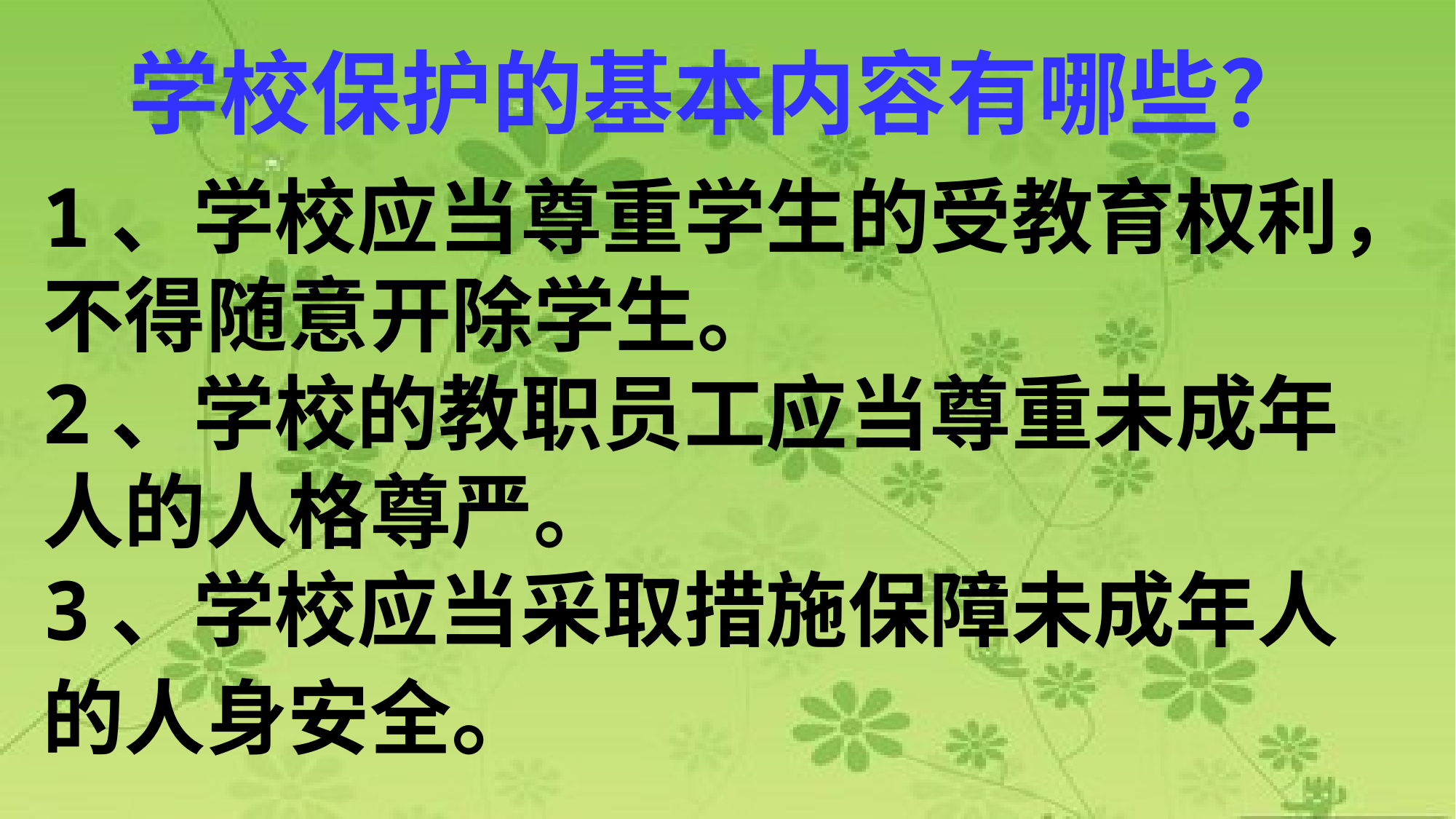

学校保护的基本内容有哪些？
1、学校应当尊重学生的受教育权利，不得随意开除学生。
2、学校的教职员工应当尊重未成年人的人格尊严。
3、学校应当采取措施保障未成年人的人身安全。